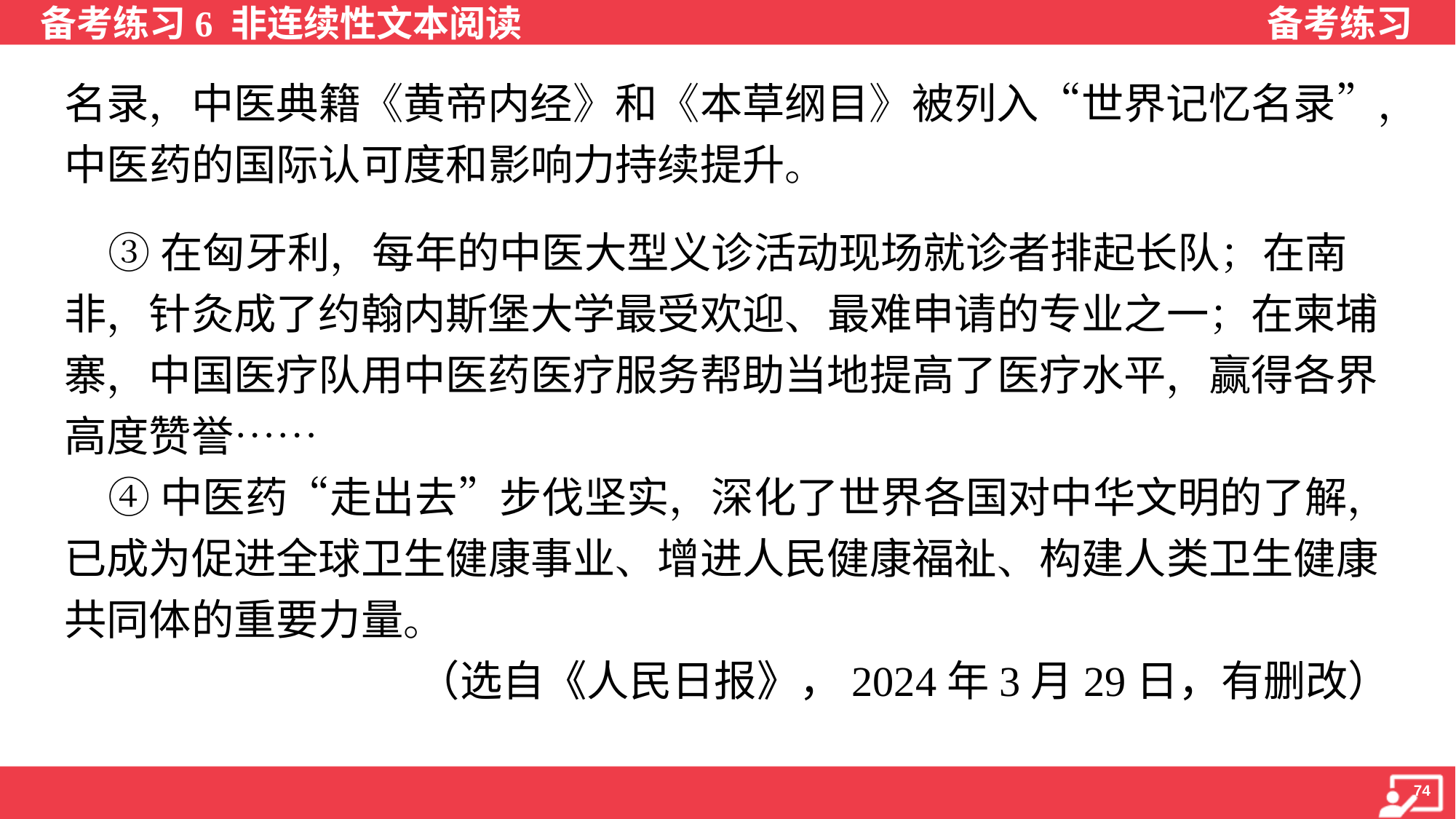

名录，中医典籍《黄帝内经》和《本草纲目》被列入“世界记忆名录”，
中医药的国际认可度和影响力持续提升。
    ③在匈牙利，每年的中医大型义诊活动现场就诊者排起长队；在南
非，针灸成了约翰内斯堡大学最受欢迎、最难申请的专业之一；在柬埔
寨，中国医疗队用中医药医疗服务帮助当地提高了医疗水平，赢得各界
高度赞誉……
    ④中医药“走出去”步伐坚实，深化了世界各国对中华文明的了解，
已成为促进全球卫生健康事业、增进人民健康福祉、构建人类卫生健康
共同体的重要力量。
    （选自《人民日报》，2024年3月29日，有删改）